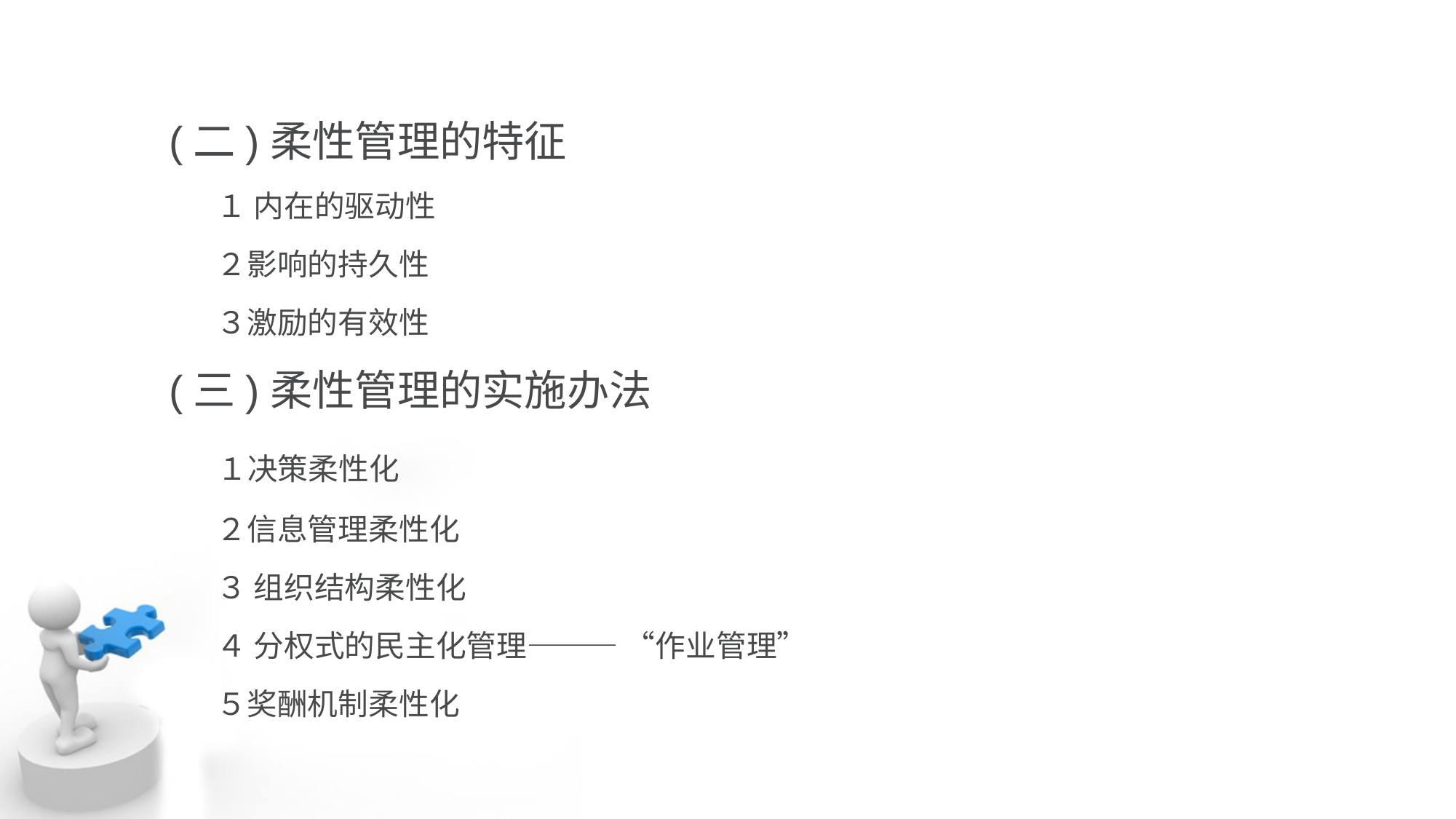

(二)柔性管理的特征
      １ 内在的驱动性
      ２影响的持久性
      ３激励的有效性
(三)柔性管理的实施办法
    １决策柔性化
      ２信息管理柔性化
      ３ 组织结构柔性化
      ４ 分权式的民主化管理——— “作业管理”
      ５奖酬机制柔性化